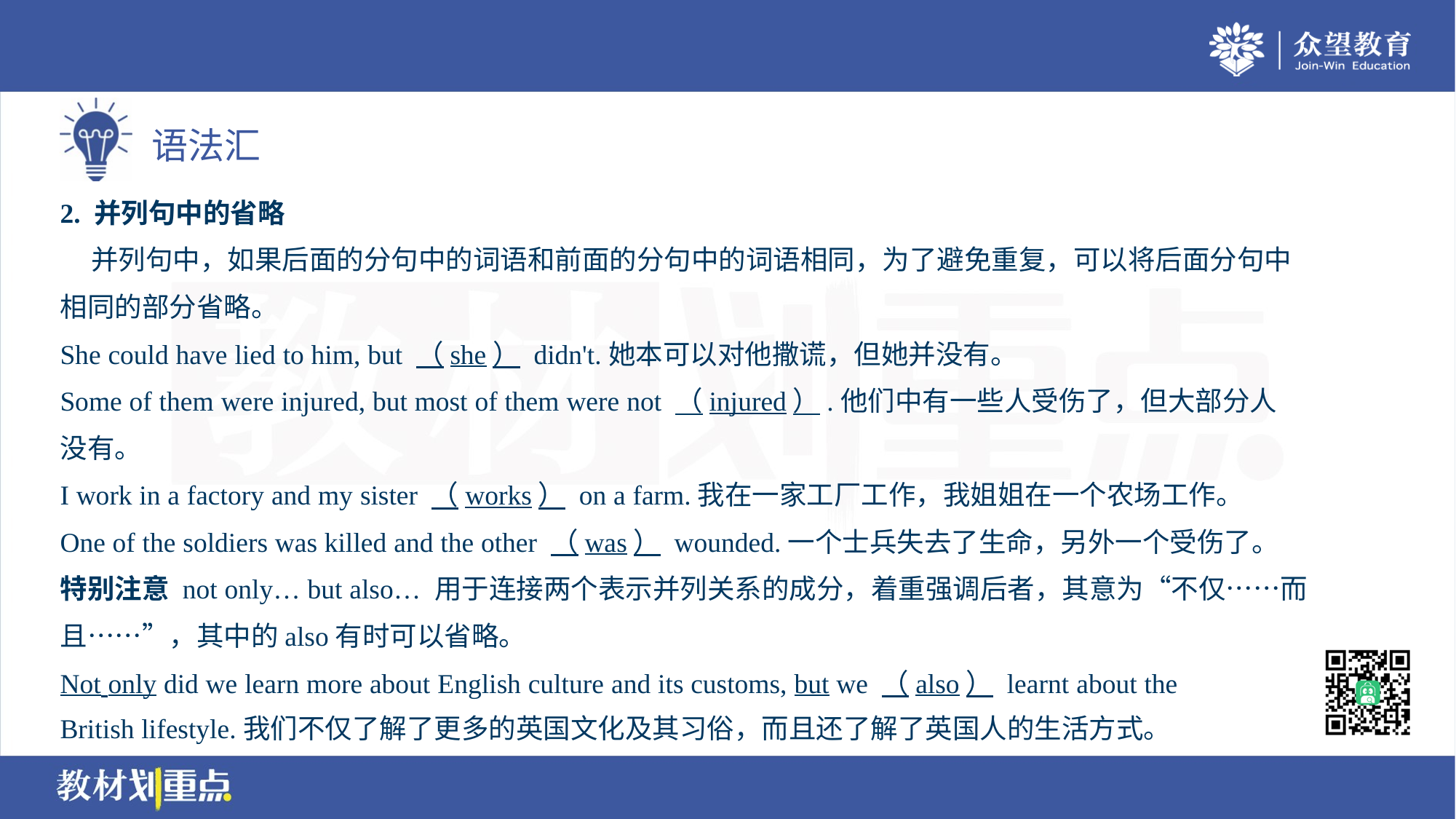

2. 并列句中的省略
    并列句中，如果后面的分句中的词语和前面的分句中的词语相同，为了避免重复，可以将后面分句中
相同的部分省略。
She could have lied to him, but （she） didn't.她本可以对他撒谎，但她并没有。
Some of them were injured, but most of them were not （injured）.他们中有一些人受伤了，但大部分人
没有。
I work in a factory and my sister （works） on a farm.我在一家工厂工作，我姐姐在一个农场工作。
One of the soldiers was killed and the other （was） wounded.一个士兵失去了生命，另外一个受伤了。
特别注意 not only… but also… 用于连接两个表示并列关系的成分，着重强调后者，其意为“不仅……而
且……”，其中的also有时可以省略。
Not only did we learn more about English culture and its customs, but we （also） learnt about the
British lifestyle.我们不仅了解了更多的英国文化及其习俗，而且还了解了英国人的生活方式。